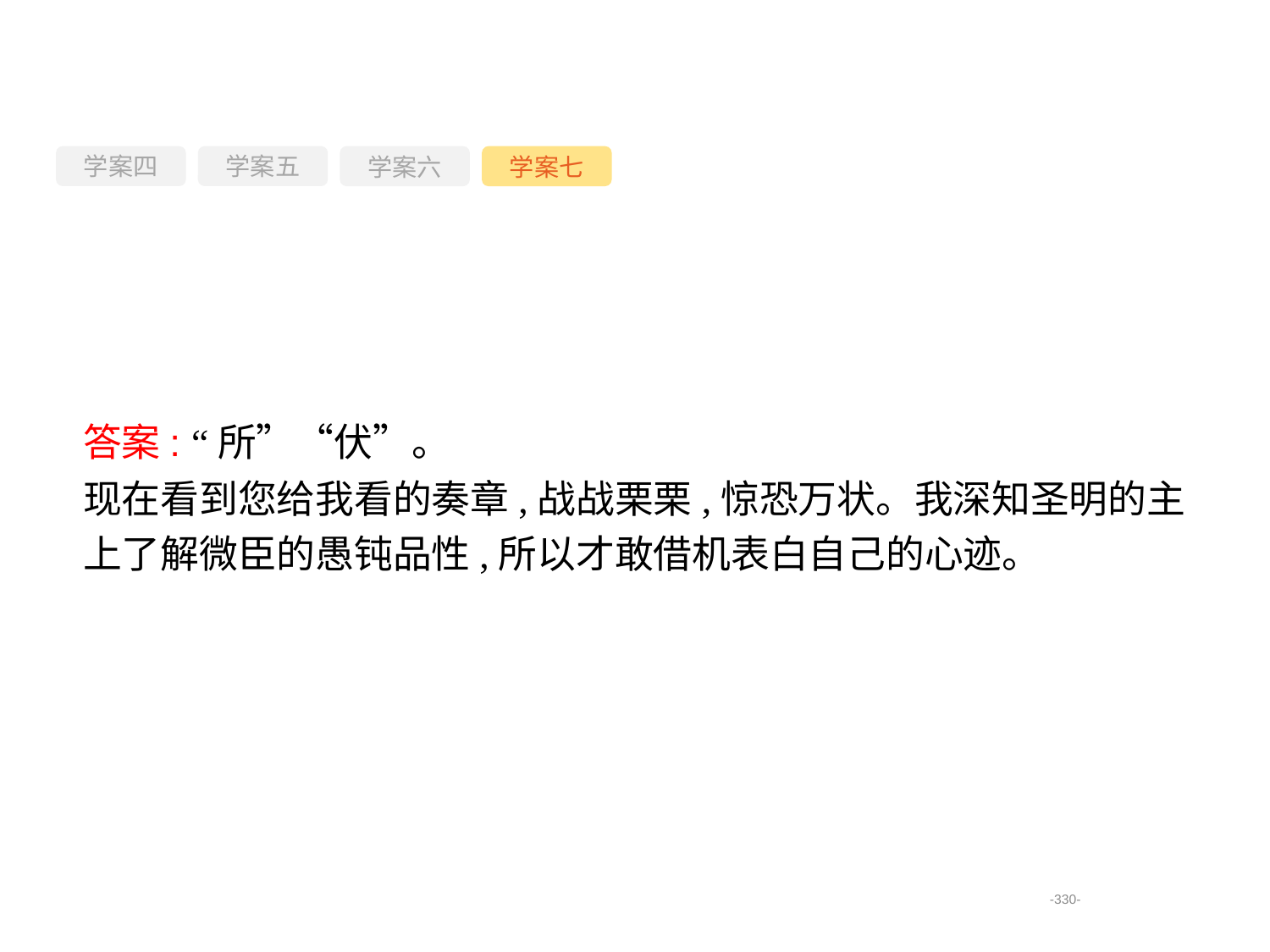

学案四
学案六
学案七
学案五
答案: “所”“伏”。
现在看到您给我看的奏章,战战栗栗,惊恐万状。我深知圣明的主上了解微臣的愚钝品性,所以才敢借机表白自己的心迹。
-330-